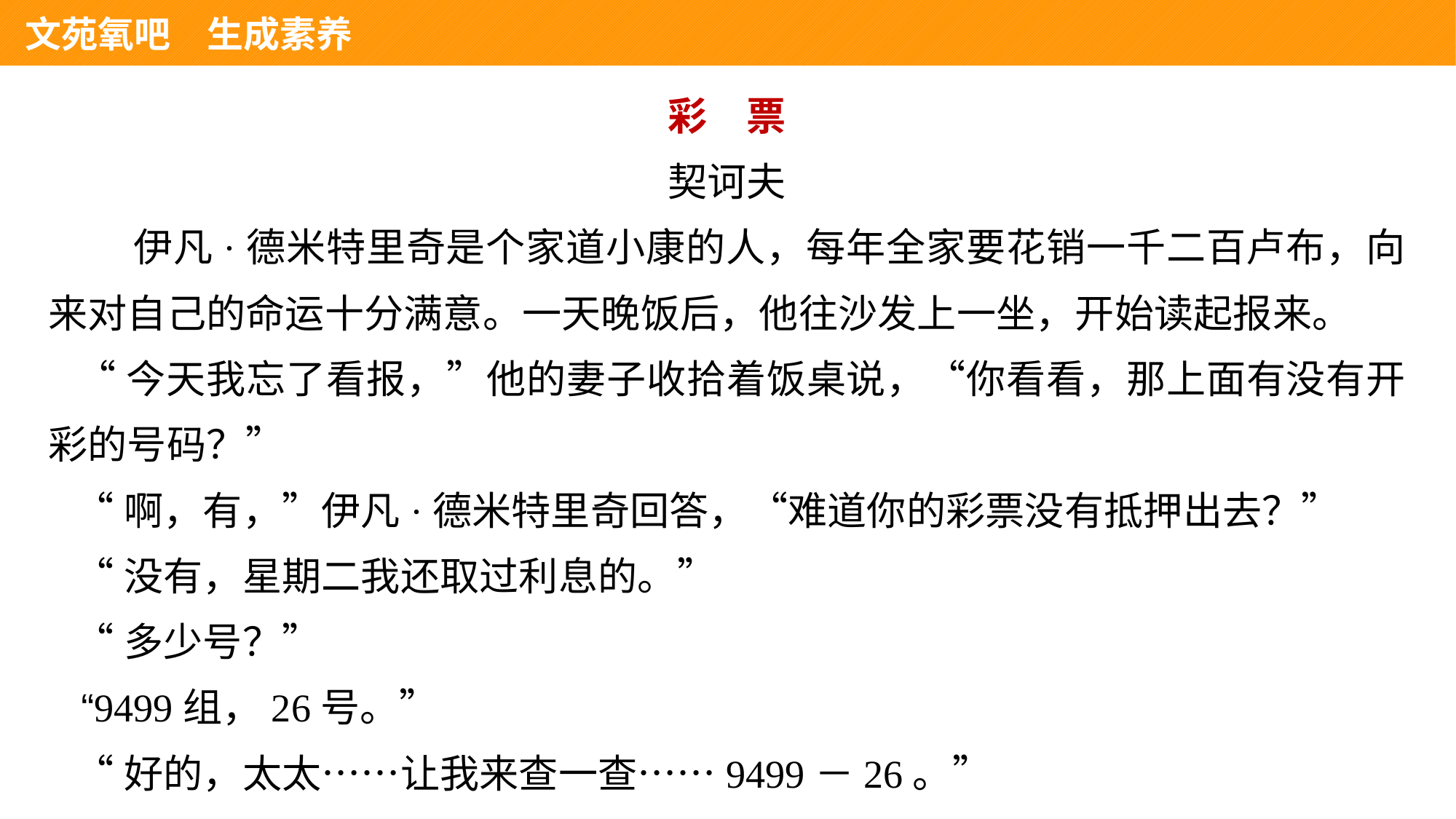

文苑氧吧　生成素养
彩　票
契诃夫
        伊凡·德米特里奇是个家道小康的人，每年全家要花销一千二百卢布，向来对自己的命运十分满意。一天晚饭后，他往沙发上一坐，开始读起报来。
   “今天我忘了看报，”他的妻子收拾着饭桌说，“你看看，那上面有没有开彩的号码？”
   “啊，有，”伊凡·德米特里奇回答，“难道你的彩票没有抵押出去？”
   “没有，星期二我还取过利息的。”
   “多少号？”
   “9499组，26号。”
   “好的，太太……让我来查一查……9499－26。”